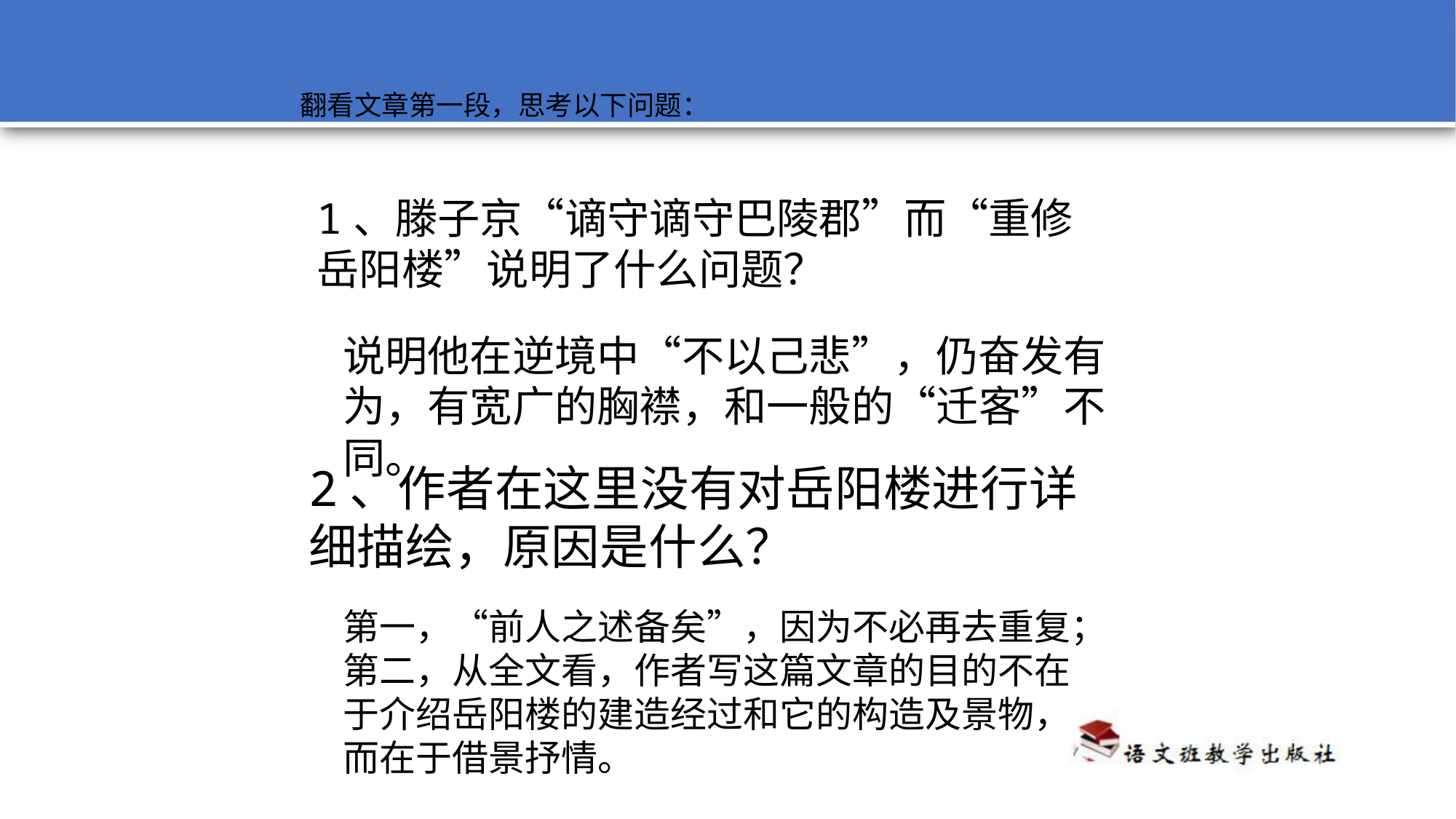

翻看文章第一段，思考以下问题：

1、滕子京“谪守谪守巴陵郡”而“重修岳阳楼”说明了什么问题？
说明他在逆境中“不以己悲”，仍奋发有为，有宽广的胸襟，和一般的“迁客”不同。
2、作者在这里没有对岳阳楼进行详细描绘，原因是什么？
第一，“前人之述备矣”，因为不必再去重复；第二，从全文看，作者写这篇文章的目的不在于介绍岳阳楼的建造经过和它的构造及景物，而在于借景抒情。